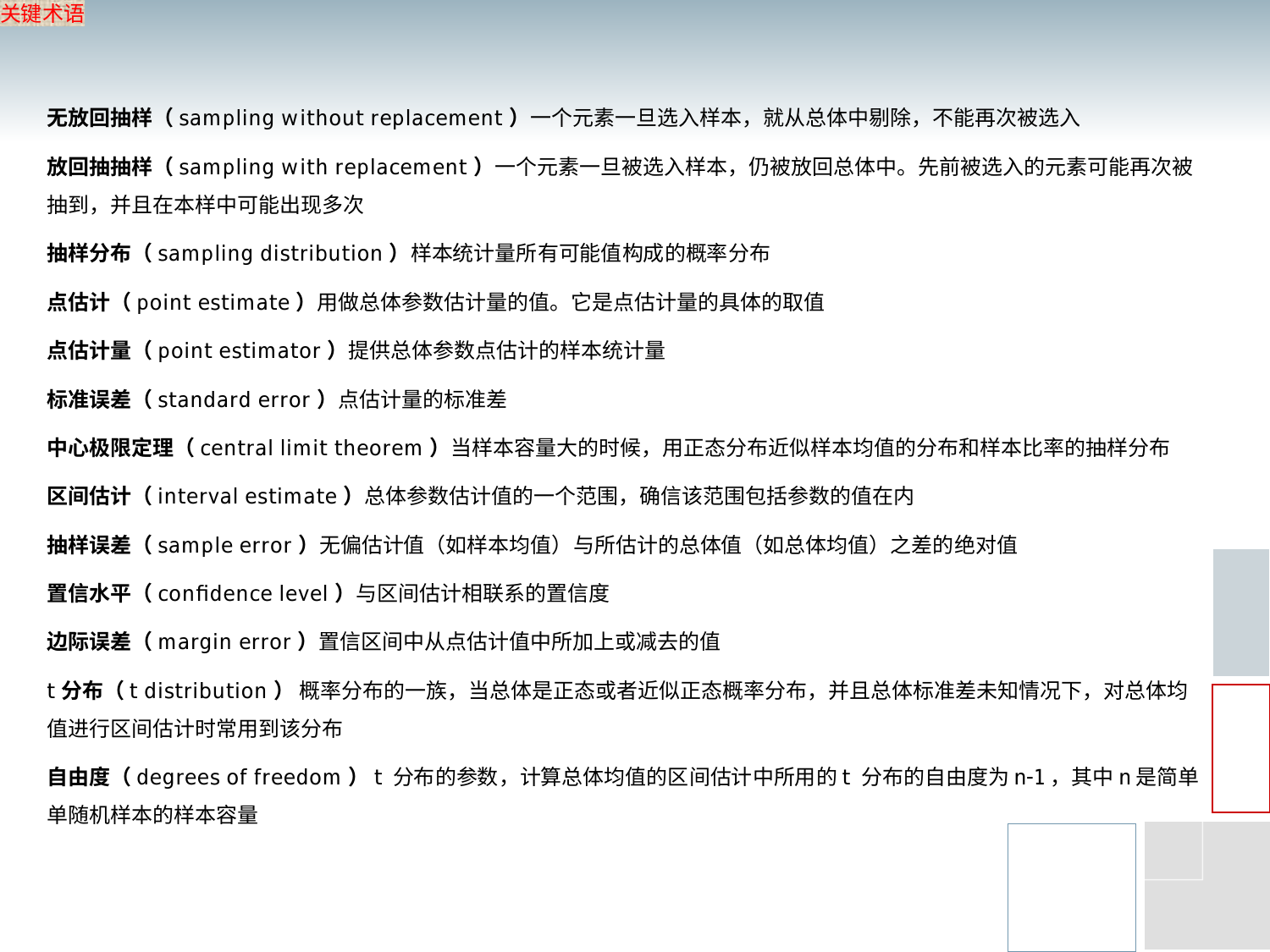

关键术语
无放回抽样（sampling without replacement）一个元素一旦选入样本，就从总体中剔除，不能再次被选入
放回抽抽样（sampling with replacement）一个元素一旦被选入样本，仍被放回总体中。先前被选入的元素可能再次被抽到，并且在本样中可能出现多次
抽样分布（sampling distribution）样本统计量所有可能值构成的概率分布
点估计（point estimate）用做总体参数估计量的值。它是点估计量的具体的取值
点估计量（point estimator）提供总体参数点估计的样本统计量
标准误差（standard error）点估计量的标准差
中心极限定理（central limit theorem）当样本容量大的时候，用正态分布近似样本均值的分布和样本比率的抽样分布
区间估计（interval estimate）总体参数估计值的一个范围，确信该范围包括参数的值在内
抽样误差（sample error）无偏估计值（如样本均值）与所估计的总体值（如总体均值）之差的绝对值
置信水平（confidence level）与区间估计相联系的置信度
边际误差（margin error）置信区间中从点估计值中所加上或减去的值
t分布（t distribution） 概率分布的一族，当总体是正态或者近似正态概率分布，并且总体标准差未知情况下，对总体均值进行区间估计时常用到该分布
自由度（degrees of freedom）t 分布的参数，计算总体均值的区间估计中所用的t 分布的自由度为n-1，其中n是简单单随机样本的样本容量